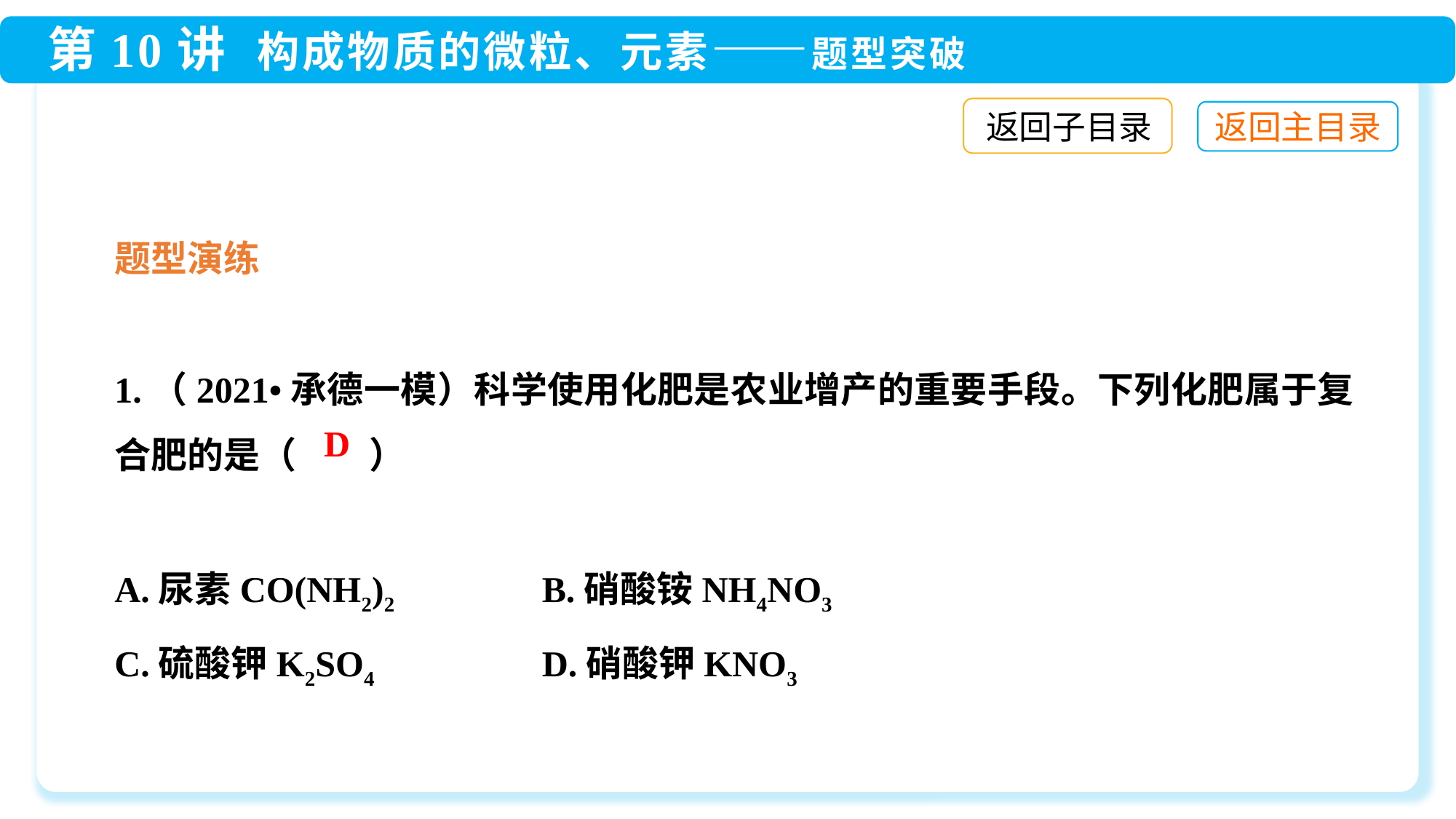

返回子目录
题型演练

1.（2021•承德一模）科学使用化肥是农业增产的重要手段。下列化肥属于复合肥的是（　　）

A.尿素CO(NH2)2	           B.硝酸铵NH4NO3
C.硫酸钾K2SO4	           D.硝酸钾KNO3
D